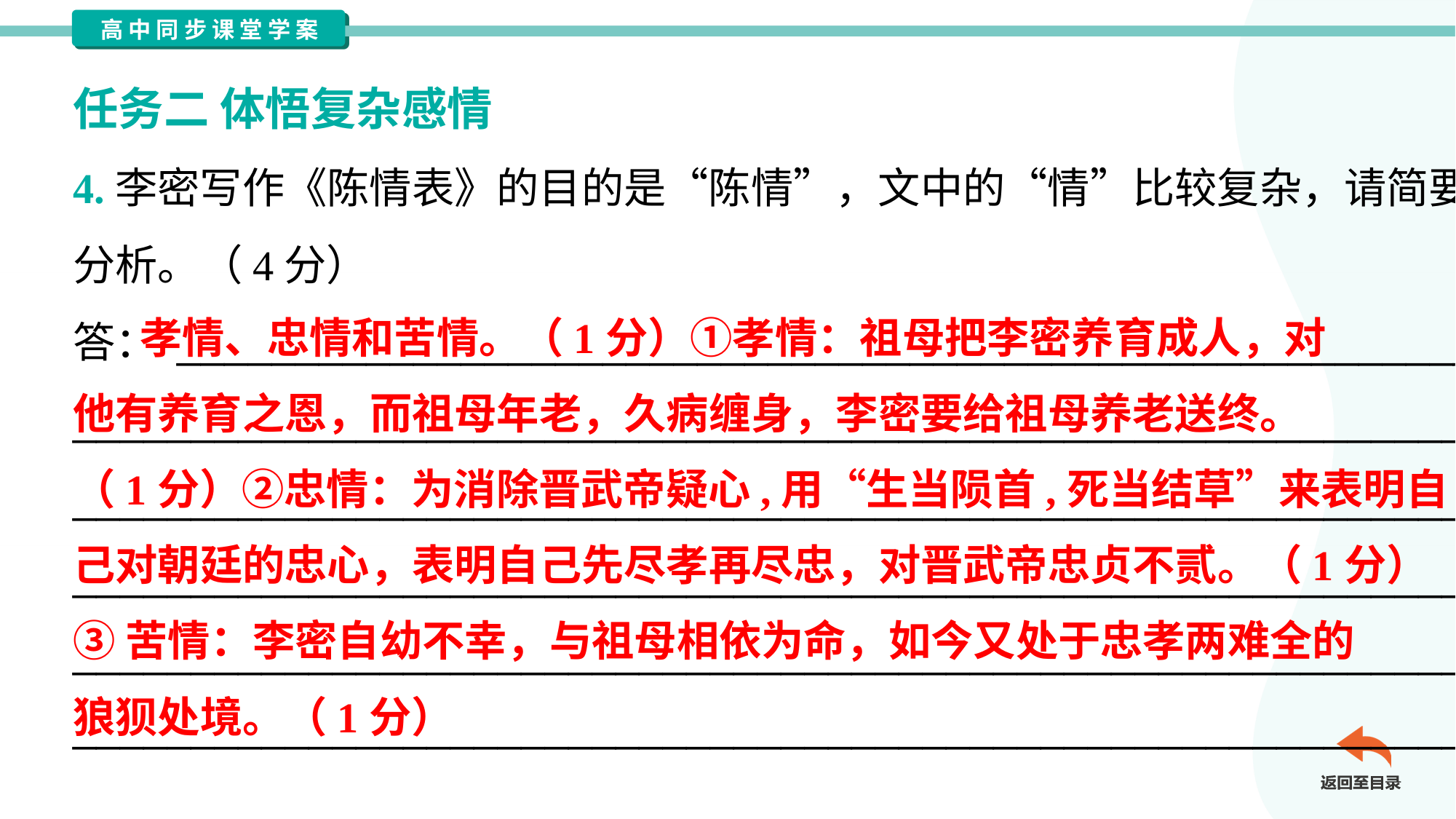

任务二 体悟复杂感情
4.李密写作《陈情表》的目的是“陈情”，文中的“情”比较复杂，请简要
分析。（4分）
答： ________________________________________________________
_____________________________________________________________
_____________________________________________________________
_____________________________________________________________
_____________________________________________________________
_____________________________________________________________
      孝情、忠情和苦情。（1分）①孝情：祖母把李密养育成人，对
他有养育之恩，而祖母年老，久病缠身，李密要给祖母养老送终。
（1分）②忠情：为消除晋武帝疑心,用“生当陨首,死当结草”来表明自
己对朝廷的忠心，表明自己先尽孝再尽忠，对晋武帝忠贞不贰。（1分）
③苦情：李密自幼不幸，与祖母相依为命，如今又处于忠孝两难全的
狼狈处境。（1分）